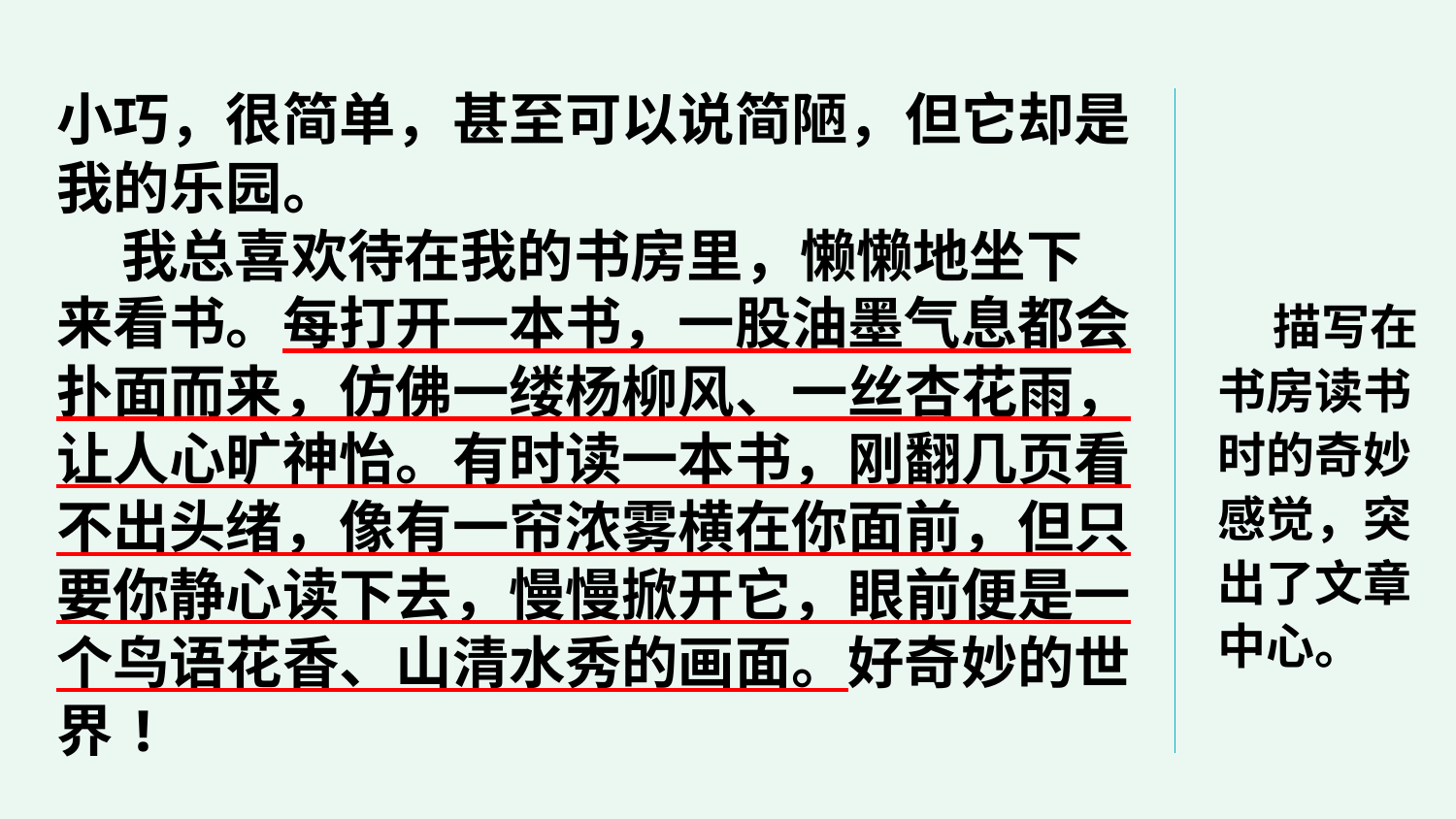

小巧，很简单，甚至可以说简陋，但它却是我的乐园。
    我总喜欢待在我的书房里，懒懒地坐下来看书。每打开一本书，一股油墨气息都会扑面而来，仿佛一缕杨柳风、一丝杏花雨，让人心旷神怡。有时读一本书，刚翻几页看不出头绪，像有一帘浓雾横在你面前，但只要你静心读下去，慢慢掀开它，眼前便是一个鸟语花香、山清水秀的画面。好奇妙的世界!
    描写在书房读书时的奇妙感觉，突出了文章中心。